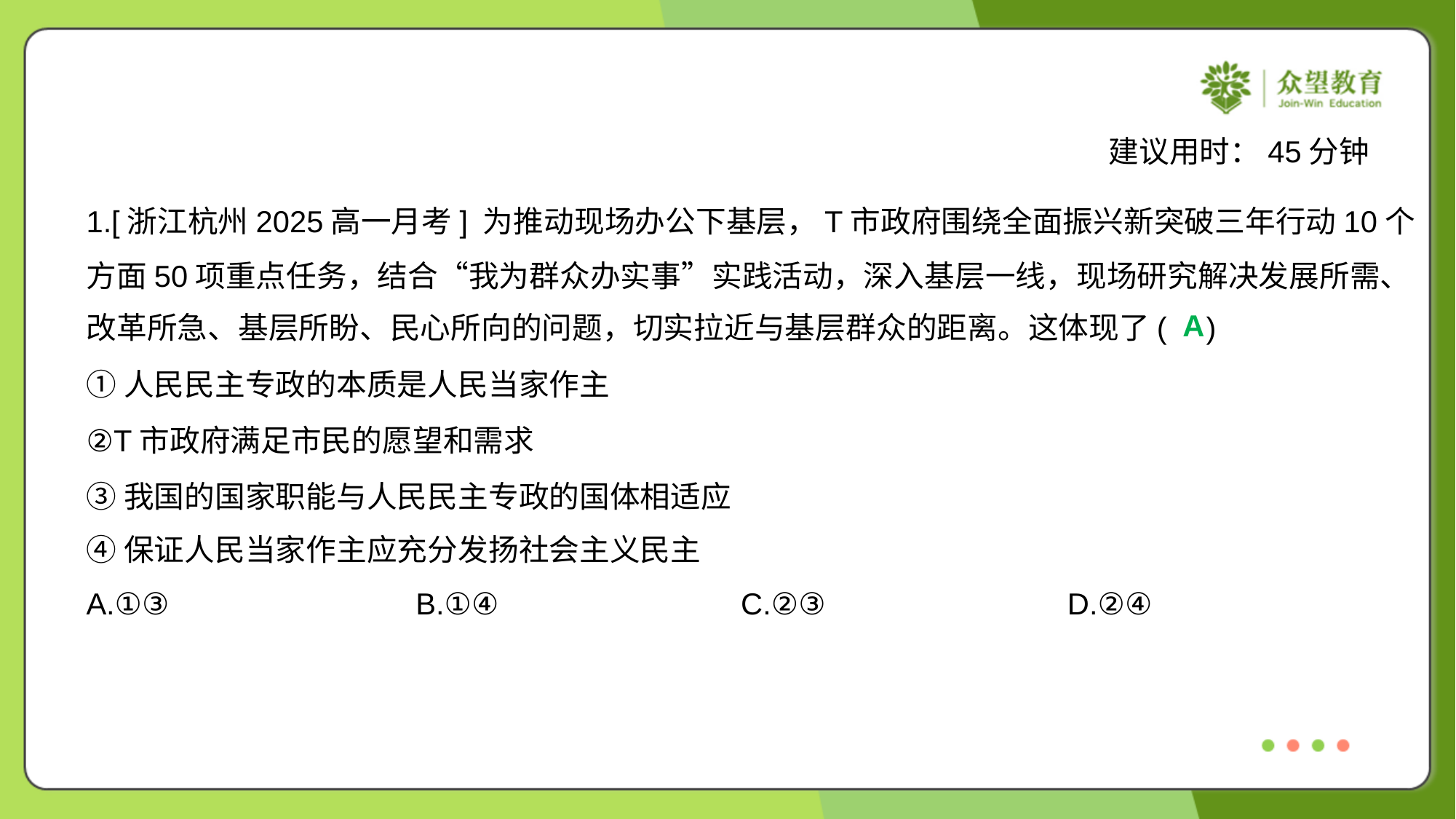

建议用时：45分钟
1.[浙江杭州2025高一月考] 为推动现场办公下基层，T市政府围绕全面振兴新突破三年行动10个
方面50项重点任务，结合“我为群众办实事”实践活动，深入基层一线，现场研究解决发展所需、
改革所急、基层所盼、民心所向的问题，切实拉近与基层群众的距离。这体现了(     )
A
①人民民主专政的本质是人民当家作主
②T市政府满足市民的愿望和需求
③我国的国家职能与人民民主专政的国体相适应
④保证人民当家作主应充分发扬社会主义民主
A.①③	B.①④	C.②③	D.②④